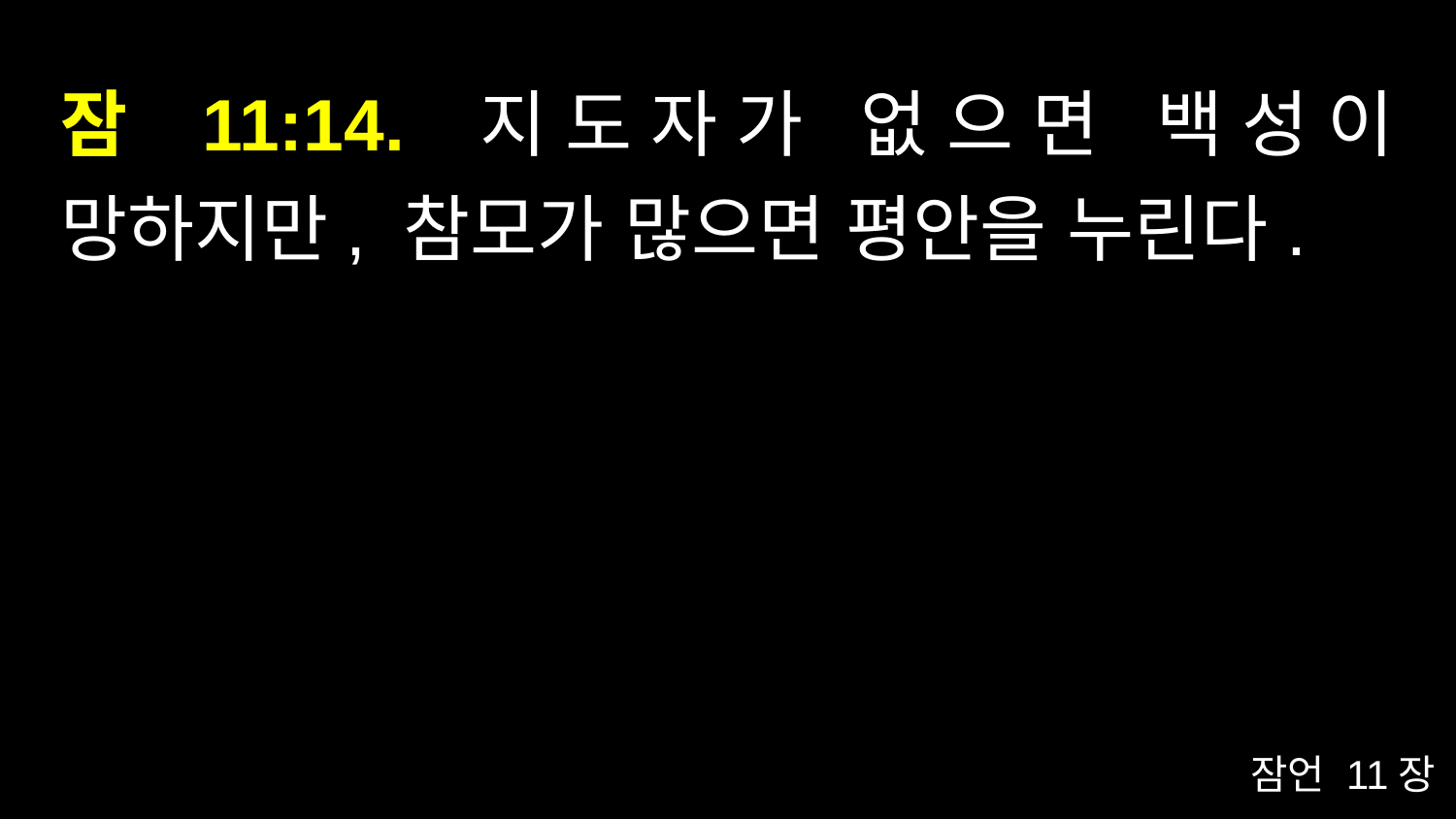

# 잠 11:14. 지도자가 없으면 백성이 망하지만, 참모가 많으면 평안을 누린다.
잠언 11장